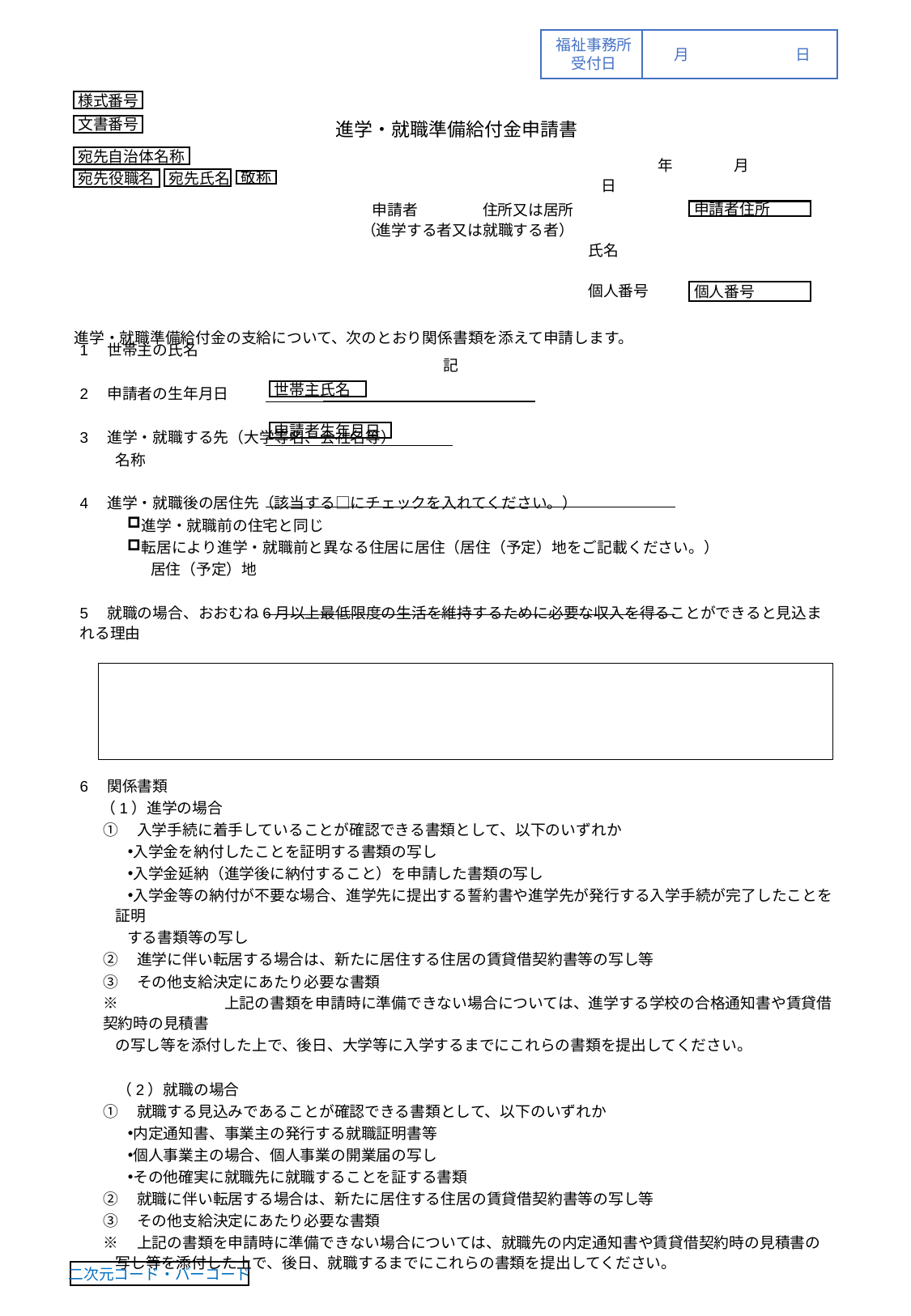

福祉事務所
受付日
月	日
様式番号
進学・就職準備給付金申請書
文書番号
宛先自治体名称
宛先氏名
宛先役職名
敬称
　　　　年　　　　月　　　　　日
申請者	住所又は居所
（進学する者又は就職する者）
氏名

個人番号
申請者住所
個人番号
進学・就職準備給付金の支給について、次のとおり関係書類を添えて申請します。
記
1　世帯主の氏名

2　申請者の生年月日

3　進学・就職する先（大学等名、会社名等）
名称

4　進学・就職後の居住先（該当する□にチェックを入れてください。）
進学・就職前の住宅と同じ
転居により進学・就職前と異なる住居に居住（居住（予定）地をご記載ください。）
居住（予定）地

5　就職の場合、おおむね6月以上最低限度の生活を維持するために必要な収入を得ることができると見込まれる理由

6　関係書類
     （1）進学の場合
①　入学手続に着手していることが確認できる書類として、以下のいずれか
入学金を納付したことを証明する書類の写し
入学金延納（進学後に納付すること）を申請した書類の写し
入学金等の納付が不要な場合、進学先に提出する誓約書や進学先が発行する入学手続が完了したことを証明
する書類等の写し
②　進学に伴い転居する場合は、新たに居住する住居の賃貸借契約書等の写し等
③　その他支給決定にあたり必要な書類
※	上記の書類を申請時に準備できない場合については、進学する学校の合格通知書や賃貸借契約時の見積書
の写し等を添付した上で、後日、大学等に入学するまでにこれらの書類を提出してください。

 　　（2）就職の場合
①　就職する見込みであることが確認できる書類として、以下のいずれか
内定通知書、事業主の発行する就職証明書等
個人事業主の場合、個人事業の開業届の写し
その他確実に就職先に就職することを証する書類
②　就職に伴い転居する場合は、新たに居住する住居の賃貸借契約書等の写し等
③　その他支給決定にあたり必要な書類
※　上記の書類を申請時に準備できない場合については、就職先の内定通知書や賃貸借契約時の見積書の写し等を添付した上で、後日、就職するまでにこれらの書類を提出してください。
世帯主氏名
申請者生年月日

二次元コード・バーコード